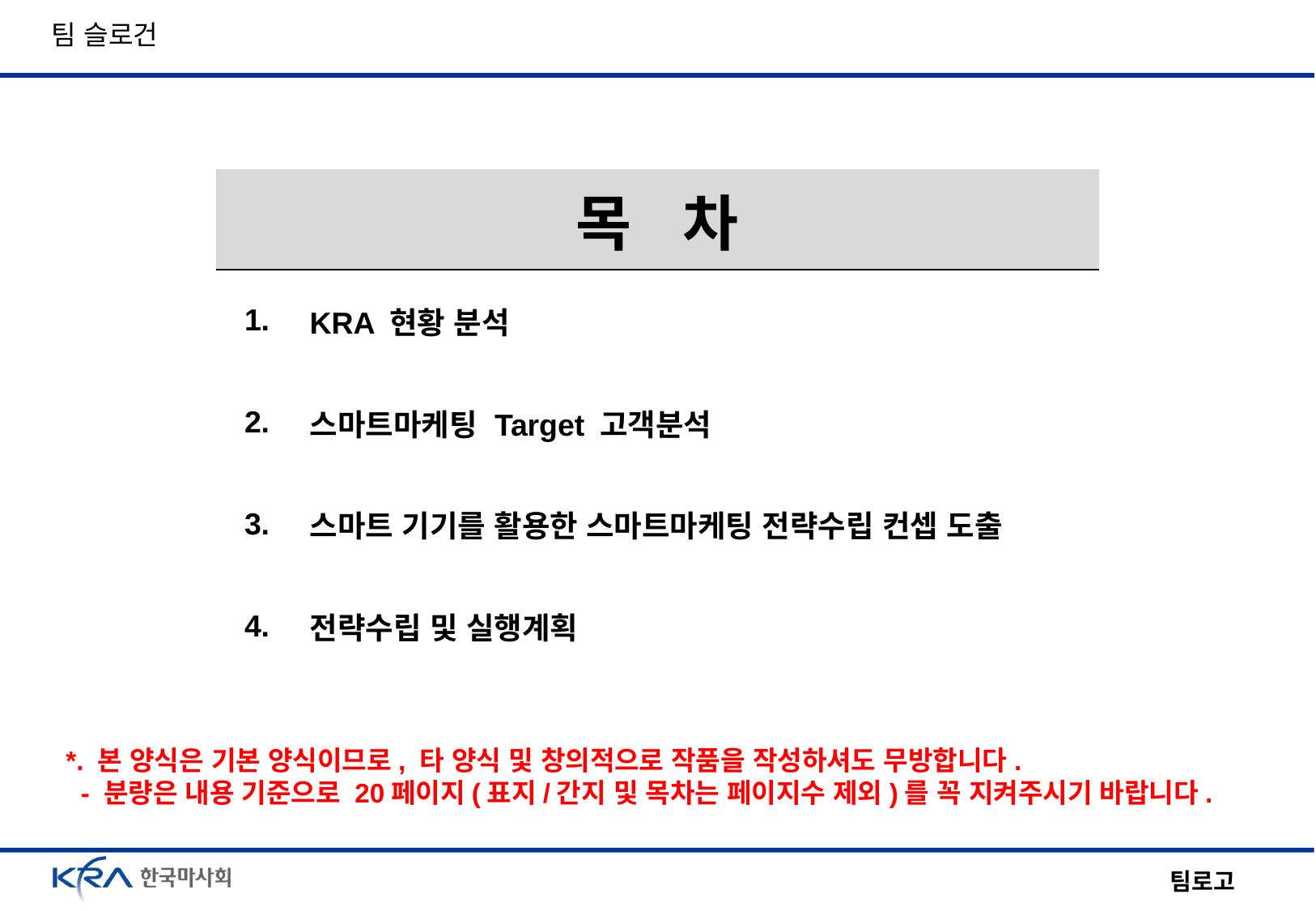

팀 슬로건
# CONTENTS
| 목 차 |  |
| --- | --- |
| 1. | KRA 현황 분석 |
| 2. | 스마트마케팅 Target 고객분석 |
| 3. | 스마트 기기를 활용한 스마트마케팅 전략수립 컨셉 도출 |
| 4. | 전략수립 및 실행계획 |
*. 본 양식은 기본 양식이므로, 타 양식 및 창의적으로 작품을 작성하셔도 무방합니다.
  - 분량은 내용 기준으로 20페이지(표지/간지 및 목차는 페이지수 제외)를 꼭 지켜주시기 바랍니다.